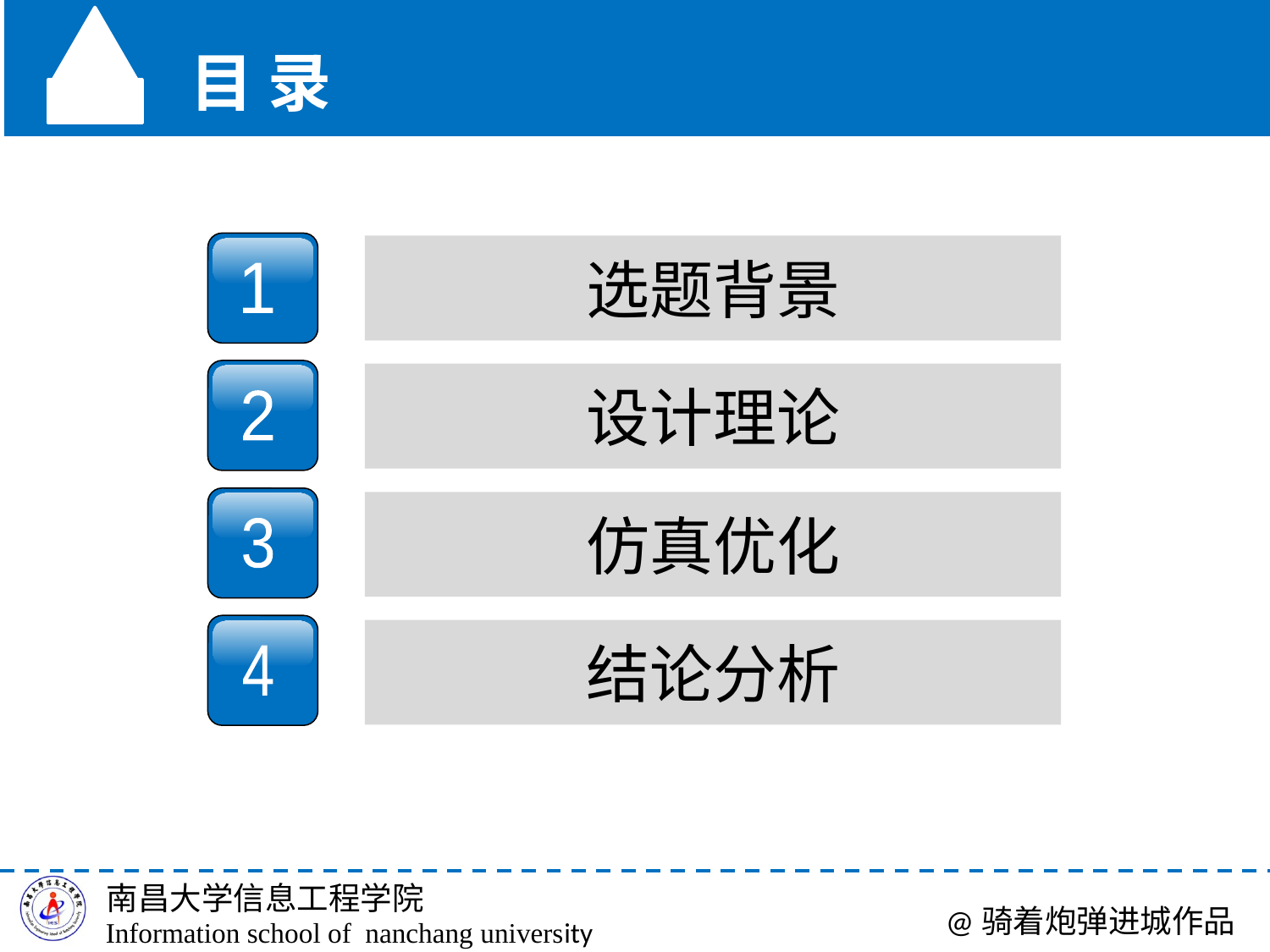

目 录

1
选题背景

2
设计理论

3
仿真优化

4
结论分析